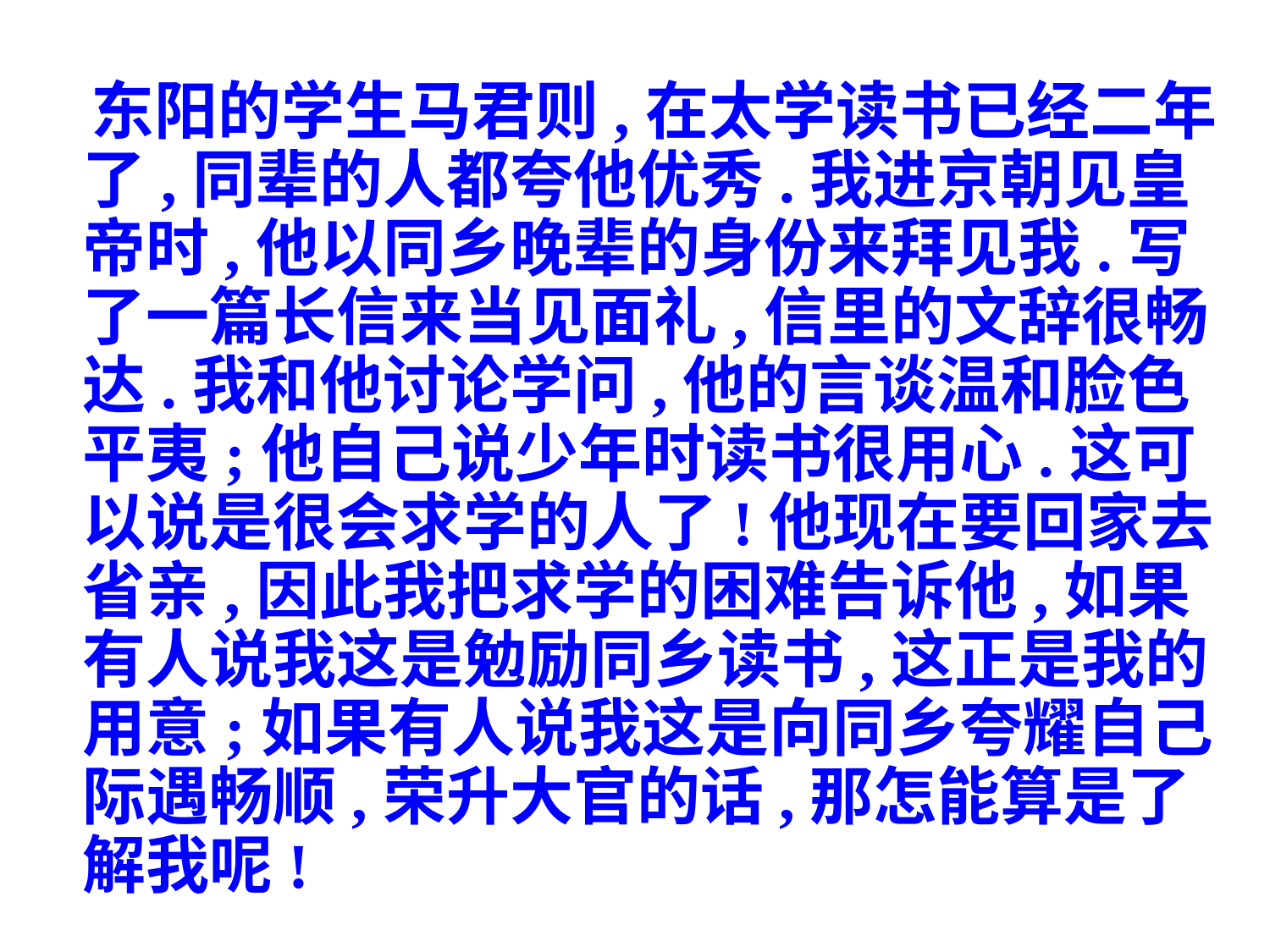

东阳的学生马君则,在太学读书已经二年了,同辈的人都夸他优秀.我进京朝见皇帝时,他以同乡晚辈的身份来拜见我.写了一篇长信来当见面礼,信里的文辞很畅达.我和他讨论学问,他的言谈温和脸色平夷;他自己说少年时读书很用心.这可以说是很会求学的人了!他现在要回家去省亲,因此我把求学的困难告诉他,如果有人说我这是勉励同乡读书,这正是我的用意;如果有人说我这是向同乡夸耀自己际遇畅顺,荣升大官的话,那怎能算是了解我呢!